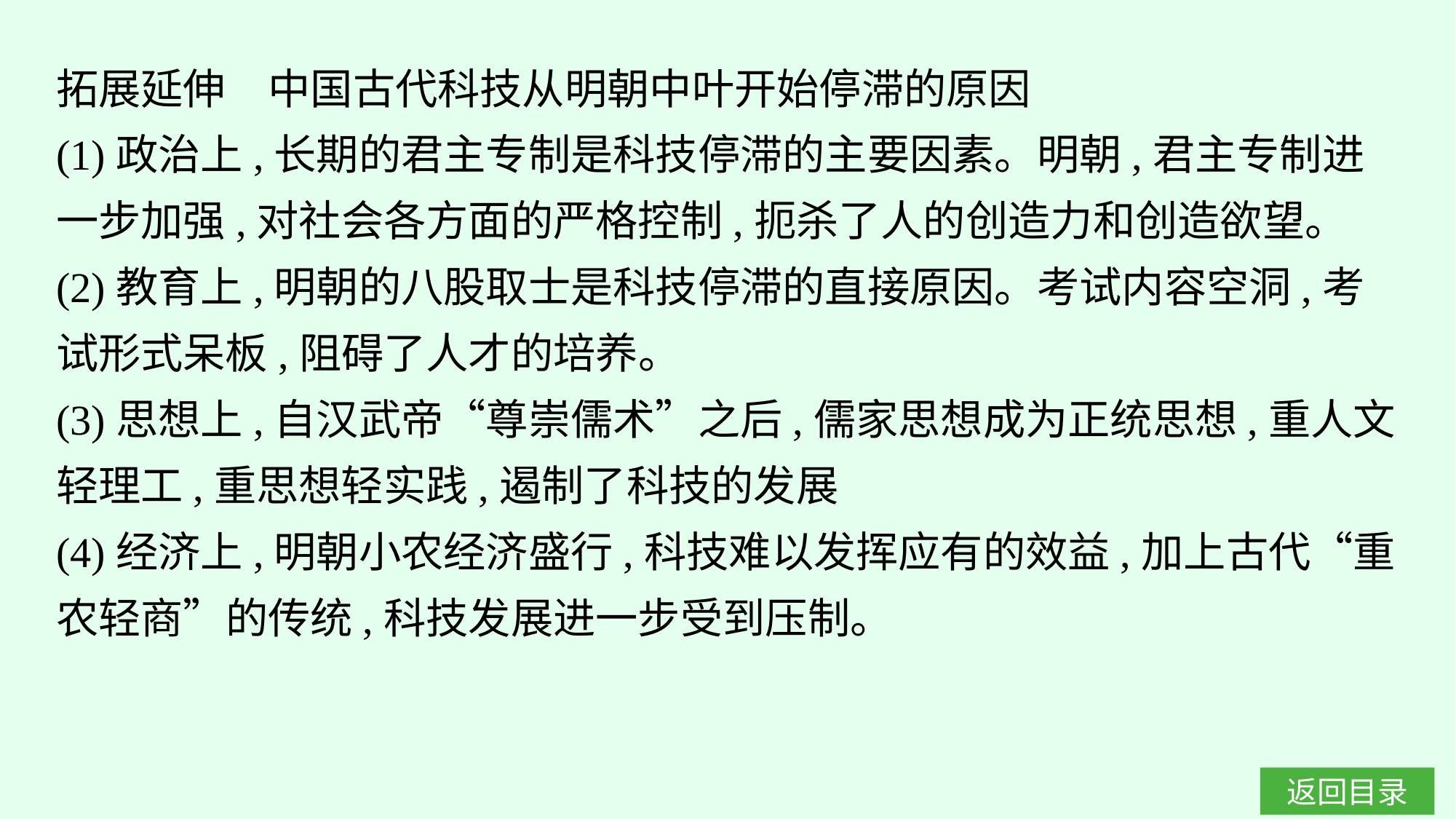

拓展延伸　中国古代科技从明朝中叶开始停滞的原因
(1)政治上,长期的君主专制是科技停滞的主要因素。明朝,君主专制进一步加强,对社会各方面的严格控制,扼杀了人的创造力和创造欲望。
(2)教育上,明朝的八股取士是科技停滞的直接原因。考试内容空洞,考试形式呆板,阻碍了人才的培养。
(3)思想上,自汉武帝“尊崇儒术”之后,儒家思想成为正统思想,重人文轻理工,重思想轻实践,遏制了科技的发展
(4)经济上,明朝小农经济盛行,科技难以发挥应有的效益,加上古代“重农轻商”的传统,科技发展进一步受到压制。